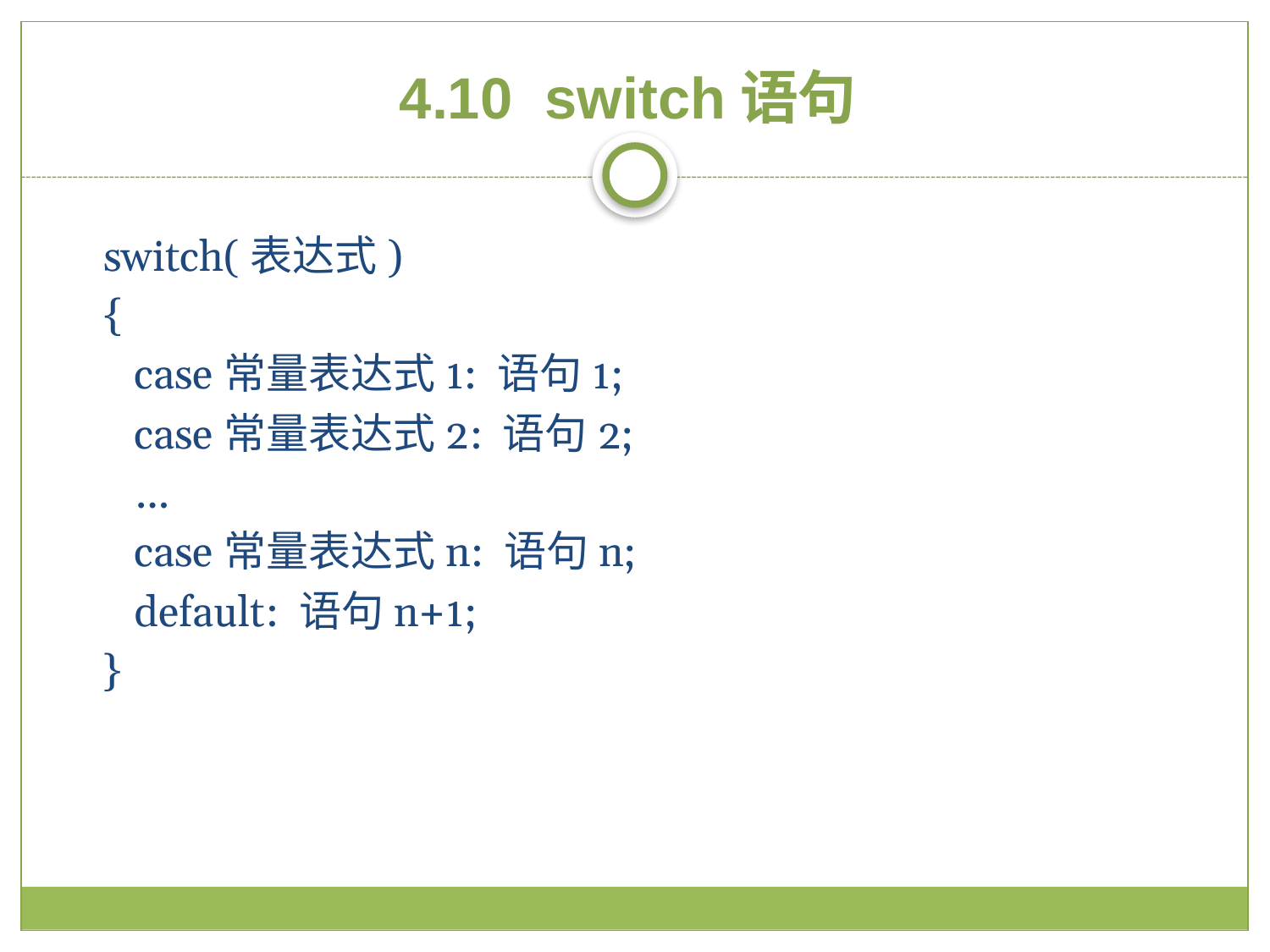

# 4.10  switch语句
switch(表达式)
{
   case常量表达式1: 语句1;
   case常量表达式2: 语句2;
   …
   case常量表达式n: 语句n;
   default: 语句n+1;
}